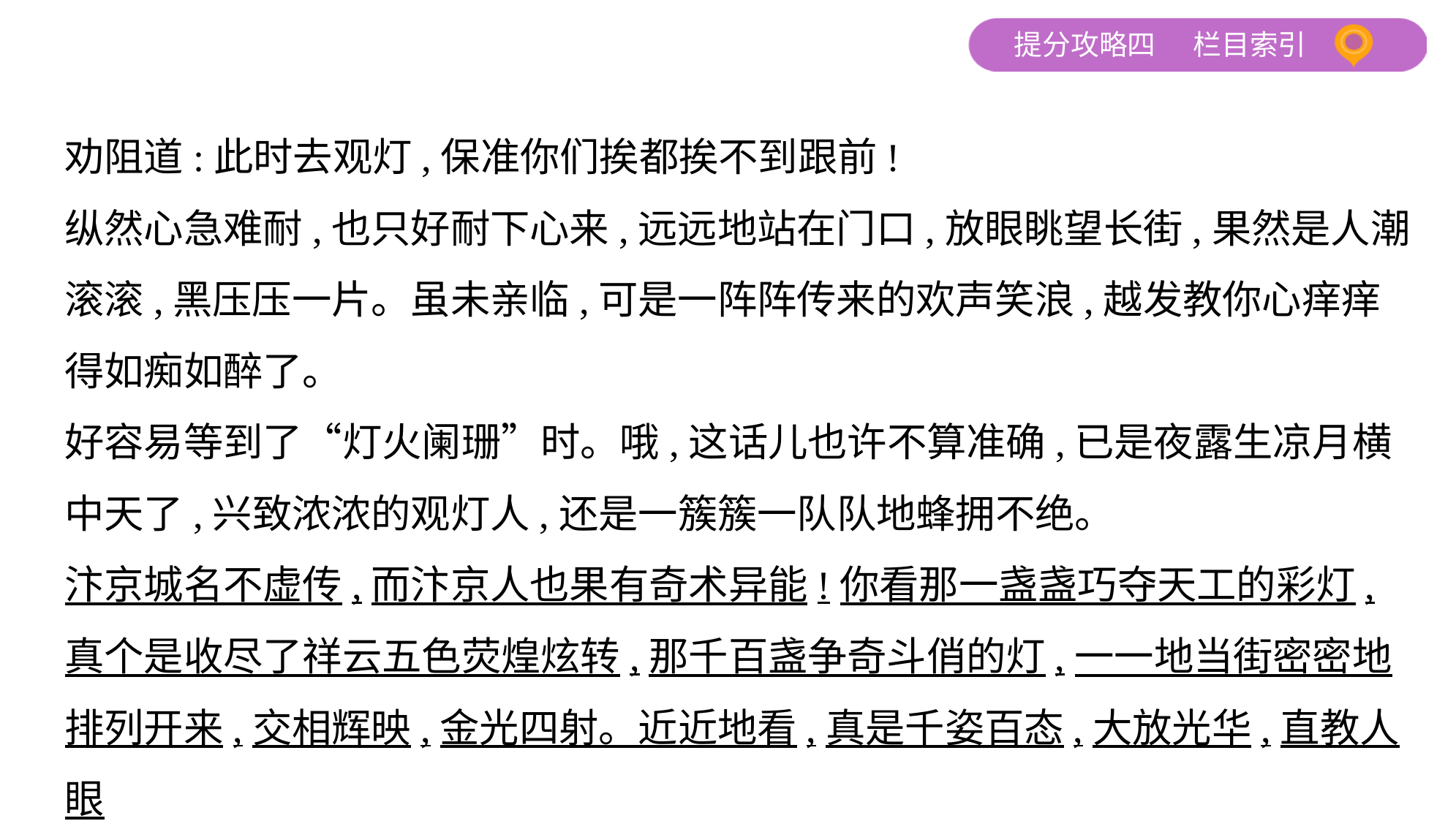

劝阻道:此时去观灯,保准你们挨都挨不到跟前!
纵然心急难耐,也只好耐下心来,远远地站在门口,放眼眺望长街,果然是人潮
滚滚,黑压压一片。虽未亲临,可是一阵阵传来的欢声笑浪,越发教你心痒痒
得如痴如醉了。
好容易等到了“灯火阑珊”时。哦,这话儿也许不算准确,已是夜露生凉月横
中天了,兴致浓浓的观灯人,还是一簇簇一队队地蜂拥不绝。
汴京城名不虚传,而汴京人也果有奇术异能!你看那一盏盏巧夺天工的彩灯,
真个是收尽了祥云五色荧煌炫转,那千百盏争奇斗俏的灯,一一地当街密密地
排列开来,交相辉映,金光四射。近近地看,真是千姿百态,大放光华,直教人眼